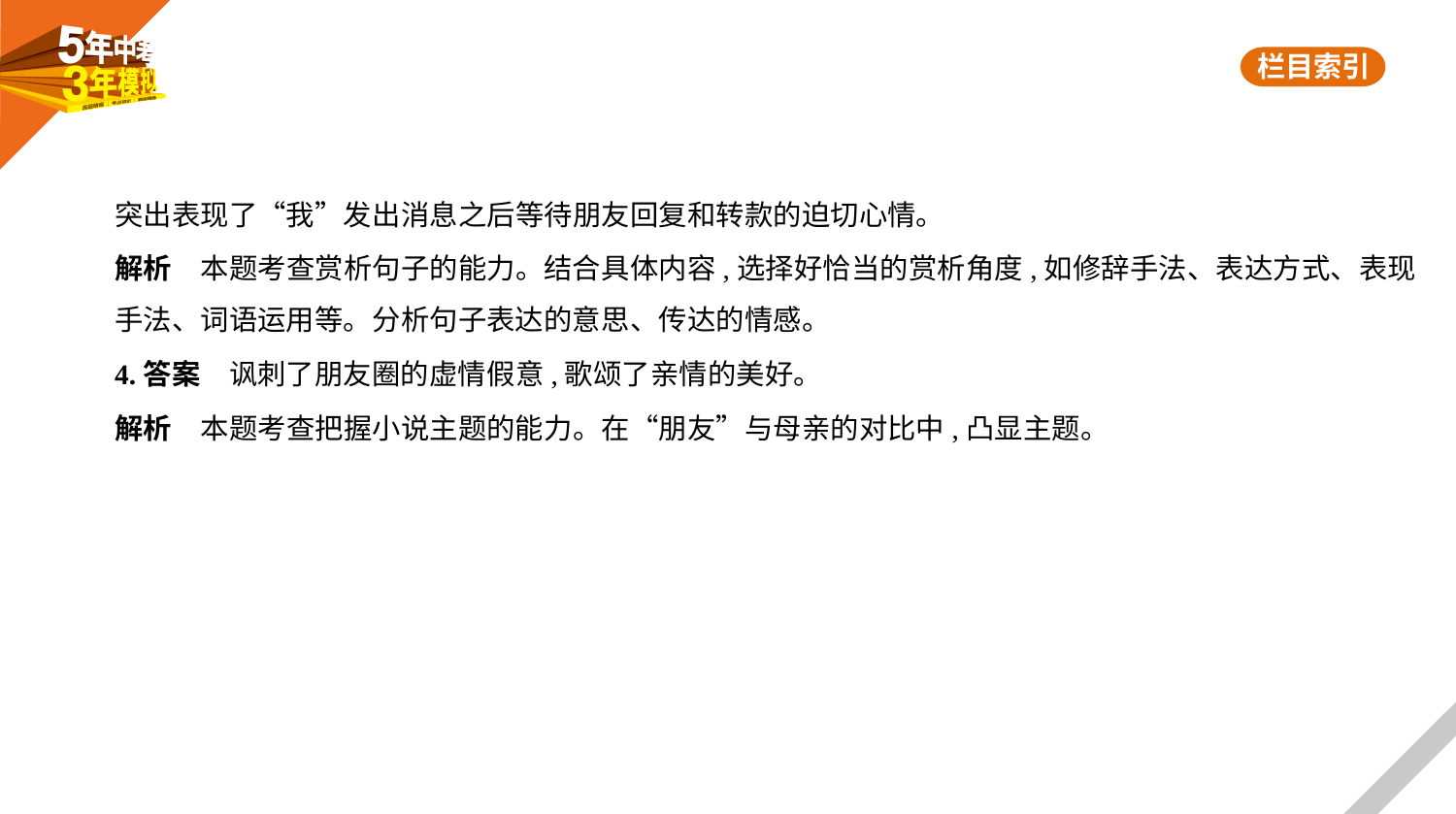

突出表现了“我”发出消息之后等待朋友回复和转款的迫切心情。
解析　本题考查赏析句子的能力。结合具体内容,选择好恰当的赏析角度,如修辞手法、表达方式、表现
手法、词语运用等。分析句子表达的意思、传达的情感。
4.答案　讽刺了朋友圈的虚情假意,歌颂了亲情的美好。
解析　本题考查把握小说主题的能力。在“朋友”与母亲的对比中,凸显主题。